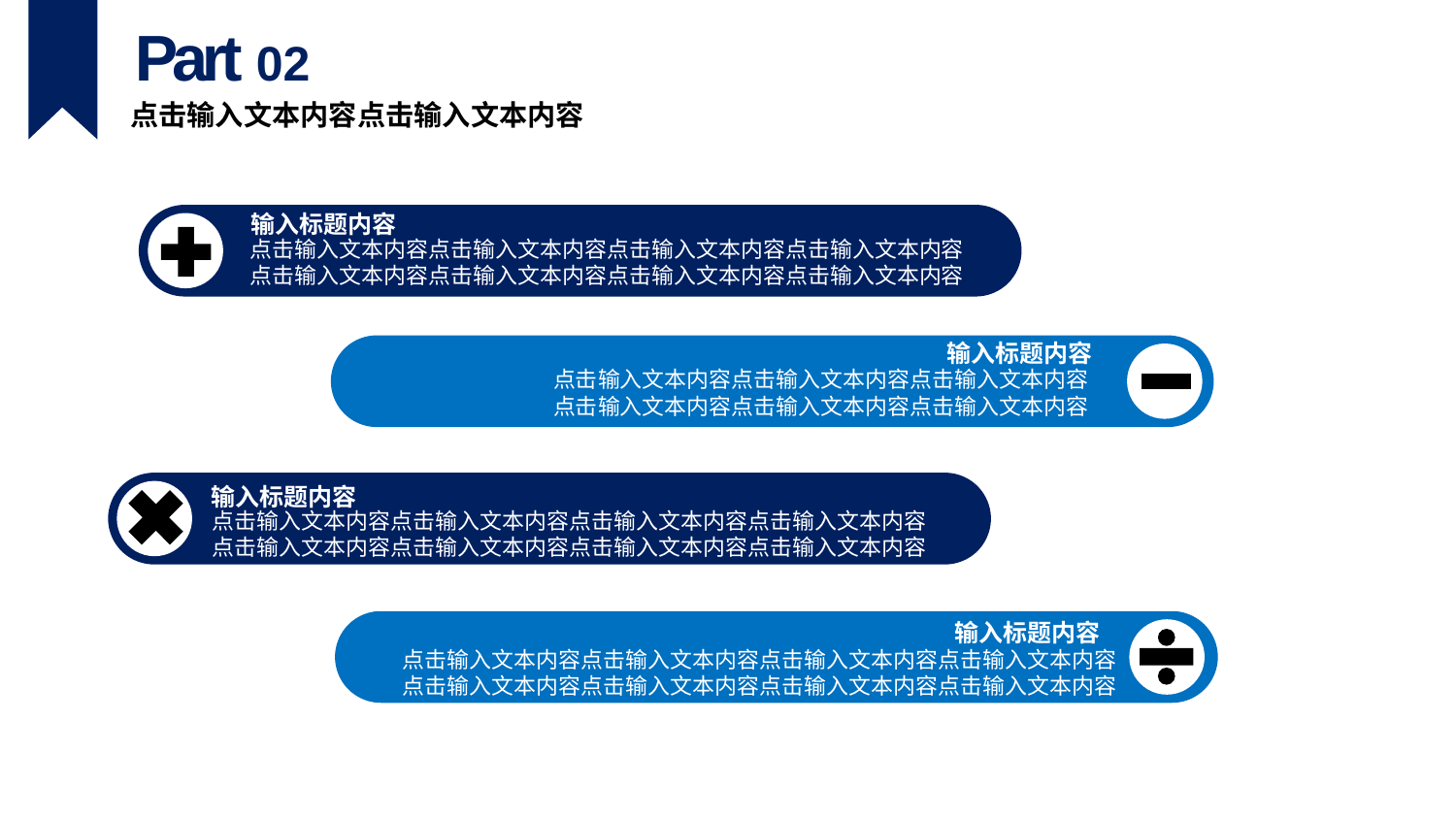

Part 02
点击输入文本内容点击输入文本内容
输入标题内容

点击输入文本内容点击输入文本内容点击输入文本内容点击输入文本内容点击输入文本内容点击输入文本内容点击输入文本内容点击输入文本内容

输入标题内容

点击输入文本内容点击输入文本内容点击输入文本内容点击输入文本内容点击输入文本内容点击输入文本内容

输入标题内容

点击输入文本内容点击输入文本内容点击输入文本内容点击输入文本内容
点击输入文本内容点击输入文本内容点击输入文本内容点击输入文本内容

输入标题内容

点击输入文本内容点击输入文本内容点击输入文本内容点击输入文本内容
点击输入文本内容点击输入文本内容点击输入文本内容点击输入文本内容